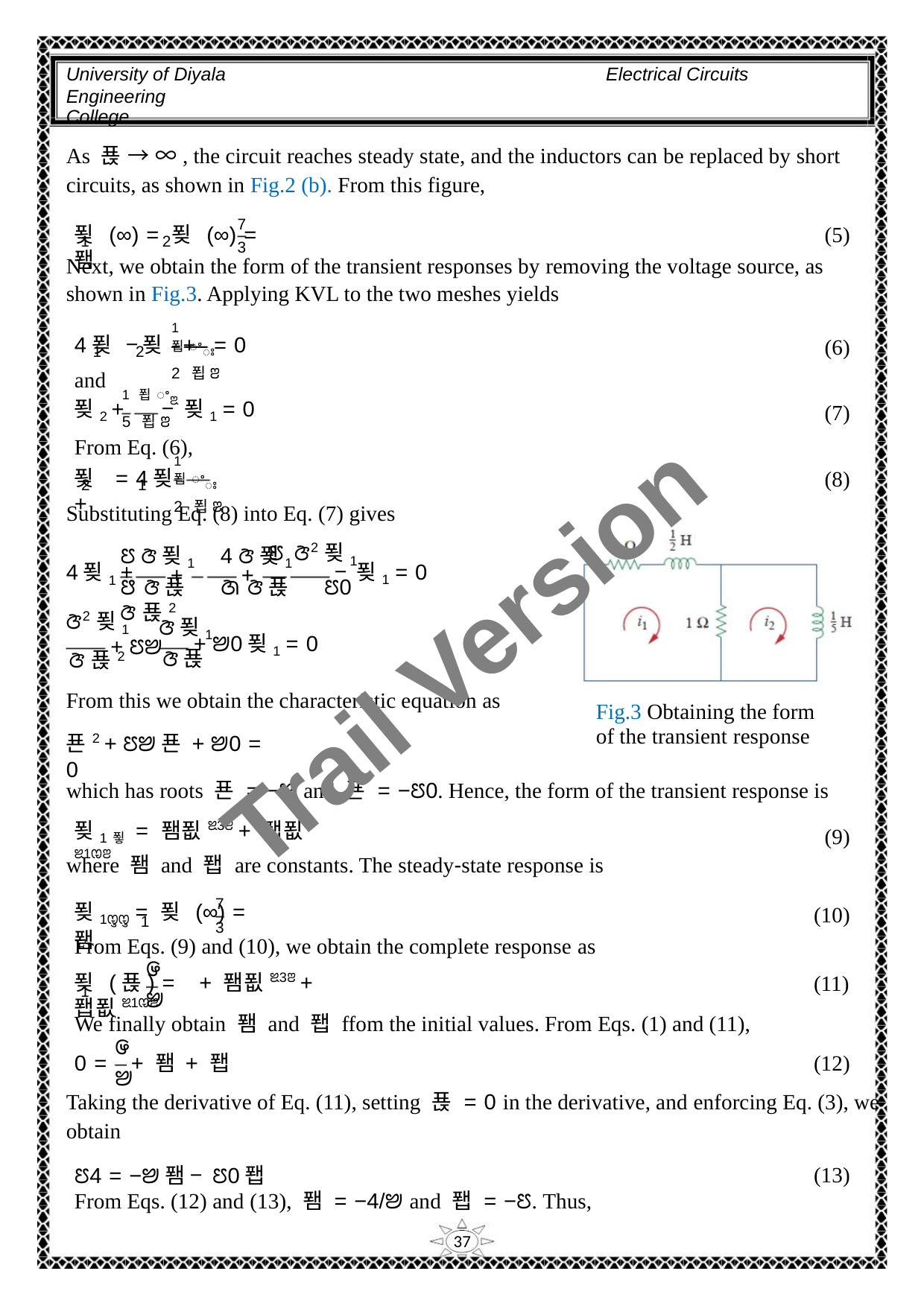

University of Diyala
Engineering College
Electrical Circuits
As 푡 → ∞, the circuit reaches steady state, and the inductors can be replaced by short
circuits, as shown in Fig.2 (b). From this figure,
7
푖 (∞) = 푖 (∞) = 퐴
(5)
1
2
3
Next, we obtain the form of the transient responses by removing the voltage source, as
shown in Fig.3. Applying KVL to the two meshes yields
1 푑ꢀꢁ
2 푑ꢂ
4푖 − 푖 +
= 0
(6)
(7)
(8)
1
2
and
푖2 +
1 푑ꢀꢃ
5 푑ꢂ
− 푖1 = 0
From Eq. (6),
1 푑ꢀꢁ
2 푑ꢂ
푖 = 4푖 +
2
1
Substituting Eq. (8) into Eq. (7) gives
ꢄ ꢆ2푖1
ꢄ ꢆ푖1 4 ꢆ푖1
ꢅ ꢆ푡 ꢇ ꢆ푡 ꢄ0 ꢆ푡2
4푖1 +
ꢆ2푖1
+
+
− 푖1 = 0
Trail Version
Trail Version
Trail Version
Trail Version
Trail Version
Trail Version
Trail Version
Trail Version
Trail Version
Trail Version
Trail Version
Trail Version
Trail Version
ꢆ푖1
ꢆ푡
+ ꢄꢈ
+ ꢈ0푖1 = 0
ꢆ푡2
From this we obtain the characteristic equation as
Fig.3 Obtaining the form
of the transient response
푠2 + ꢄꢈ푠 + ꢈ0 = 0
which has roots 푠 = −ꢈ and 푠 = −ꢄ0. Hence, the form of the transient response is
푖1푛 = 퐴푒ꢉ3ꢂ + 퐵푒ꢉ1ꢊꢂ
(9)
where 퐴 and 퐵 are constants. The steady‐state response is
7
푖1ꢋꢋ = 푖 (∞) = 퐴
(10)
(11)
1
3
From Eqs. (9) and (10), we obtain the complete response as
ꢌ
푖 (푡) = + 퐴푒ꢉ3ꢂ + 퐵푒ꢉ1ꢊꢂ
1
ꢈ
We finally obtain 퐴 and 퐵 ffom the initial values. From Eqs. (1) and (11),
ꢌ
0 = + 퐴 + 퐵
(12)
ꢈ
Taking the derivative of Eq. (11), setting 푡 = 0 in the derivative, and enforcing Eq. (3), we
obtain
ꢄ4 = −ꢈ퐴 − ꢄ0퐵
(13)
From Eqs. (12) and (13), 퐴 = −4/ꢈ and 퐵 = −ꢄ. Thus,
37